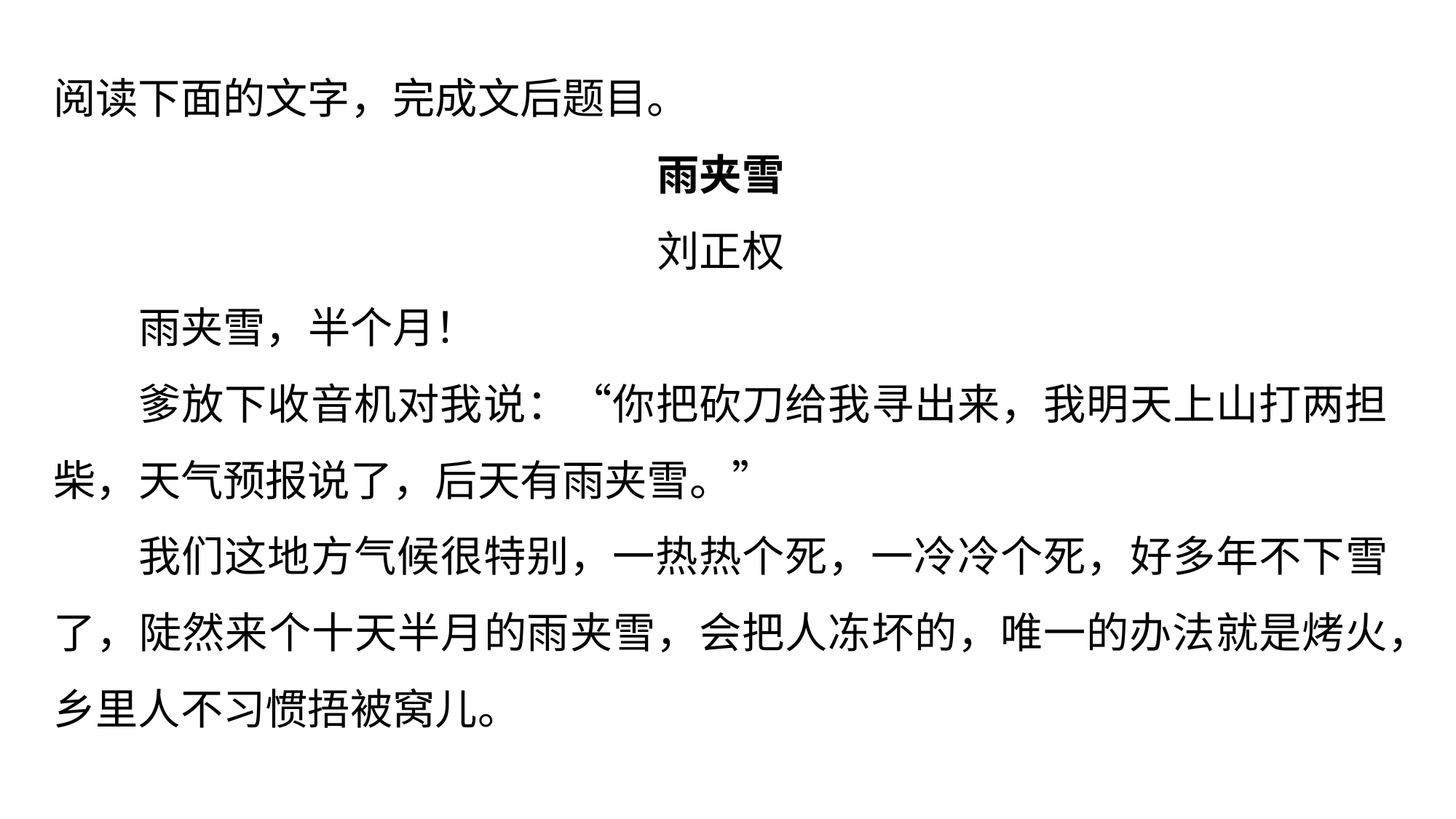

阅读下面的文字，完成文后题目。
雨夹雪
刘正权
雨夹雪，半个月！
爹放下收音机对我说：“你把砍刀给我寻出来，我明天上山打两担柴，天气预报说了，后天有雨夹雪。”
我们这地方气候很特别，一热热个死，一冷冷个死，好多年不下雪了，陡然来个十天半月的雨夹雪，会把人冻坏的，唯一的办法就是烤火，乡里人不习惯捂被窝儿。